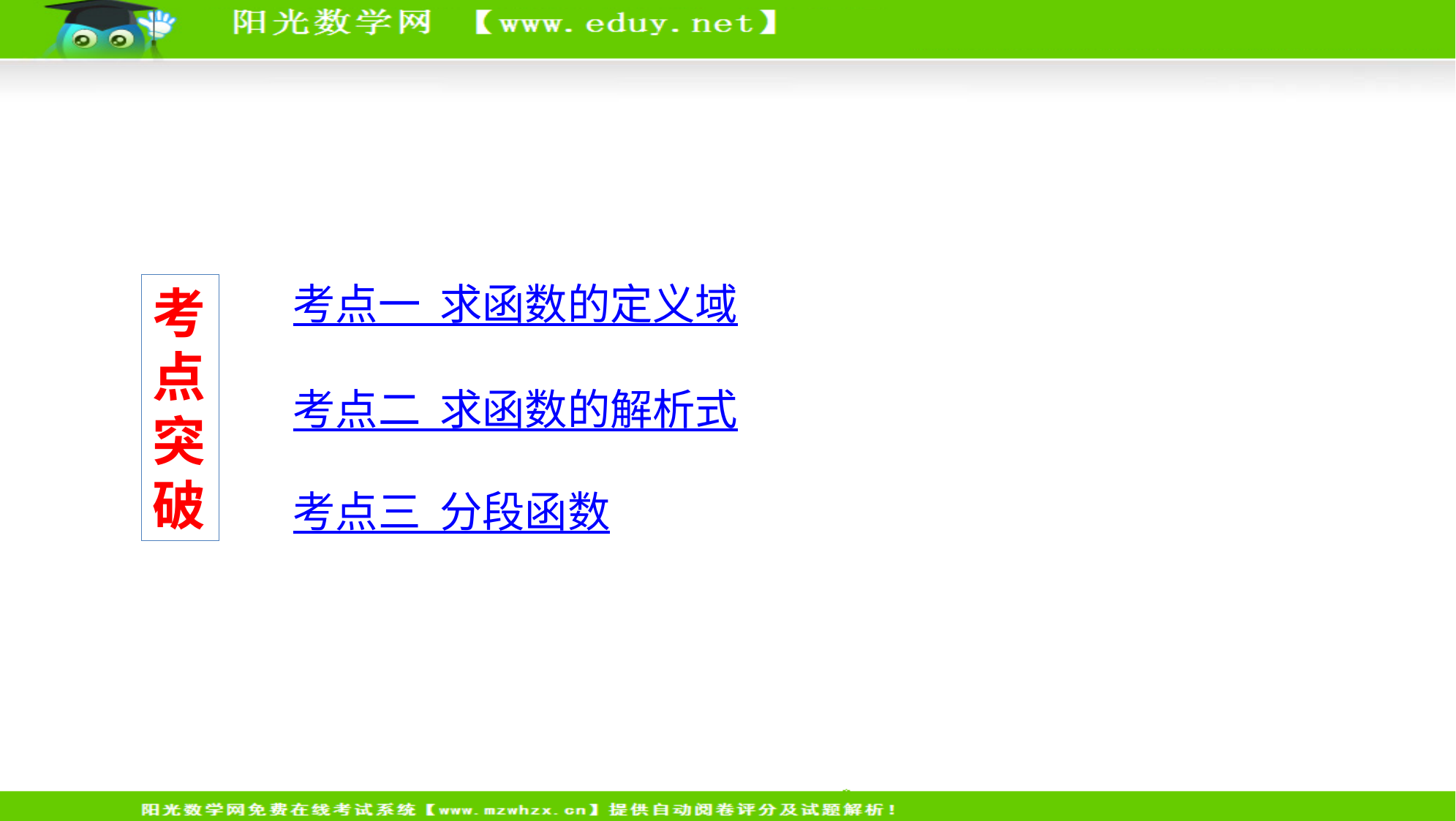

考点一  求函数的定义域
考点突破
考点二  求函数的解析式
考点三  分段函数